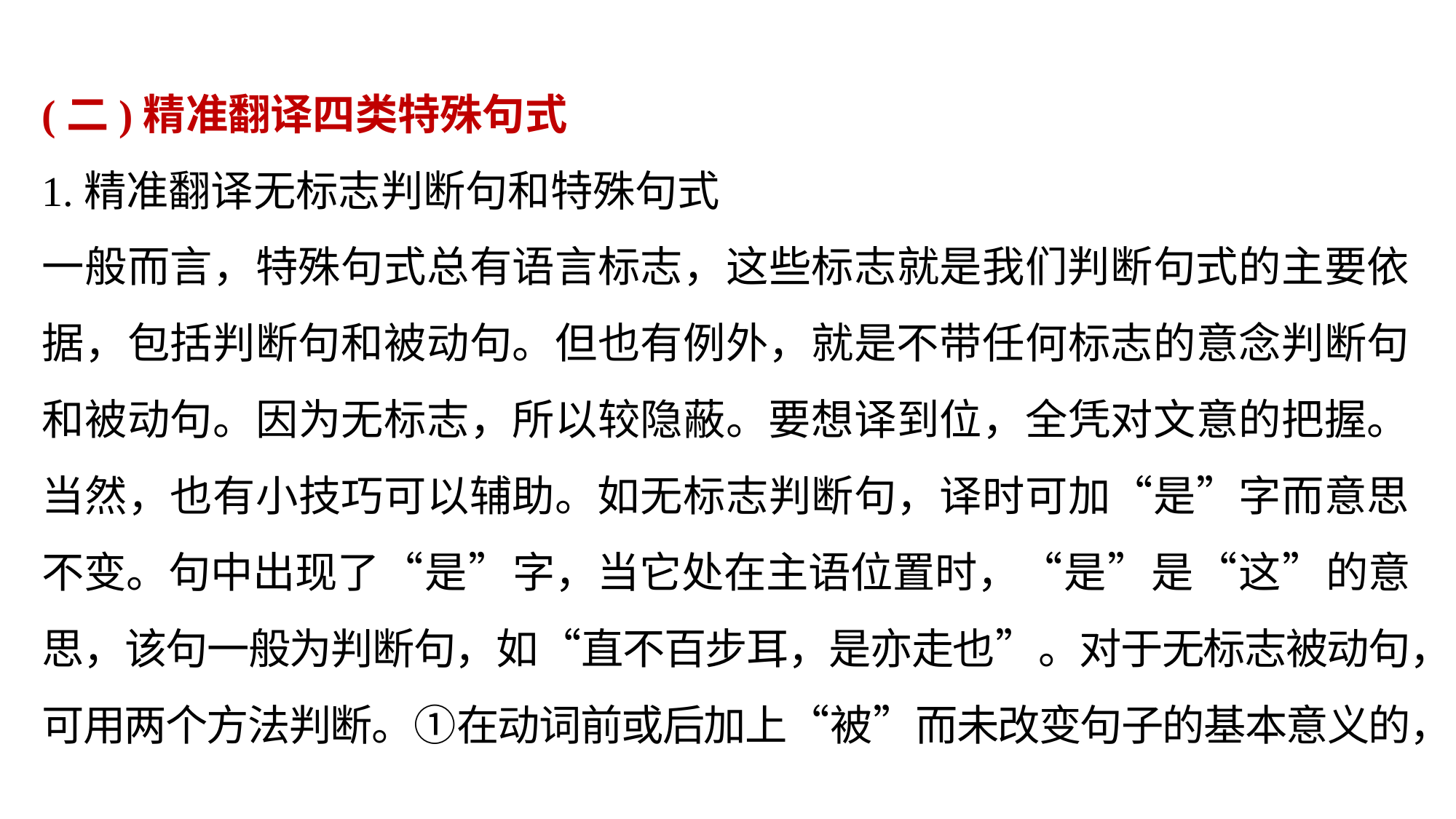

(二)精准翻译四类特殊句式
1.精准翻译无标志判断句和特殊句式
一般而言，特殊句式总有语言标志，这些标志就是我们判断句式的主要依据，包括判断句和被动句。但也有例外，就是不带任何标志的意念判断句和被动句。因为无标志，所以较隐蔽。要想译到位，全凭对文意的把握。当然，也有小技巧可以辅助。如无标志判断句，译时可加“是”字而意思不变。句中出现了“是”字，当它处在主语位置时，“是”是“这”的意思，该句一般为判断句，如“直不百步耳，是亦走也”。对于无标志被动句，可用两个方法判断。①在动词前或后加上“被”而未改变句子的基本意义的，